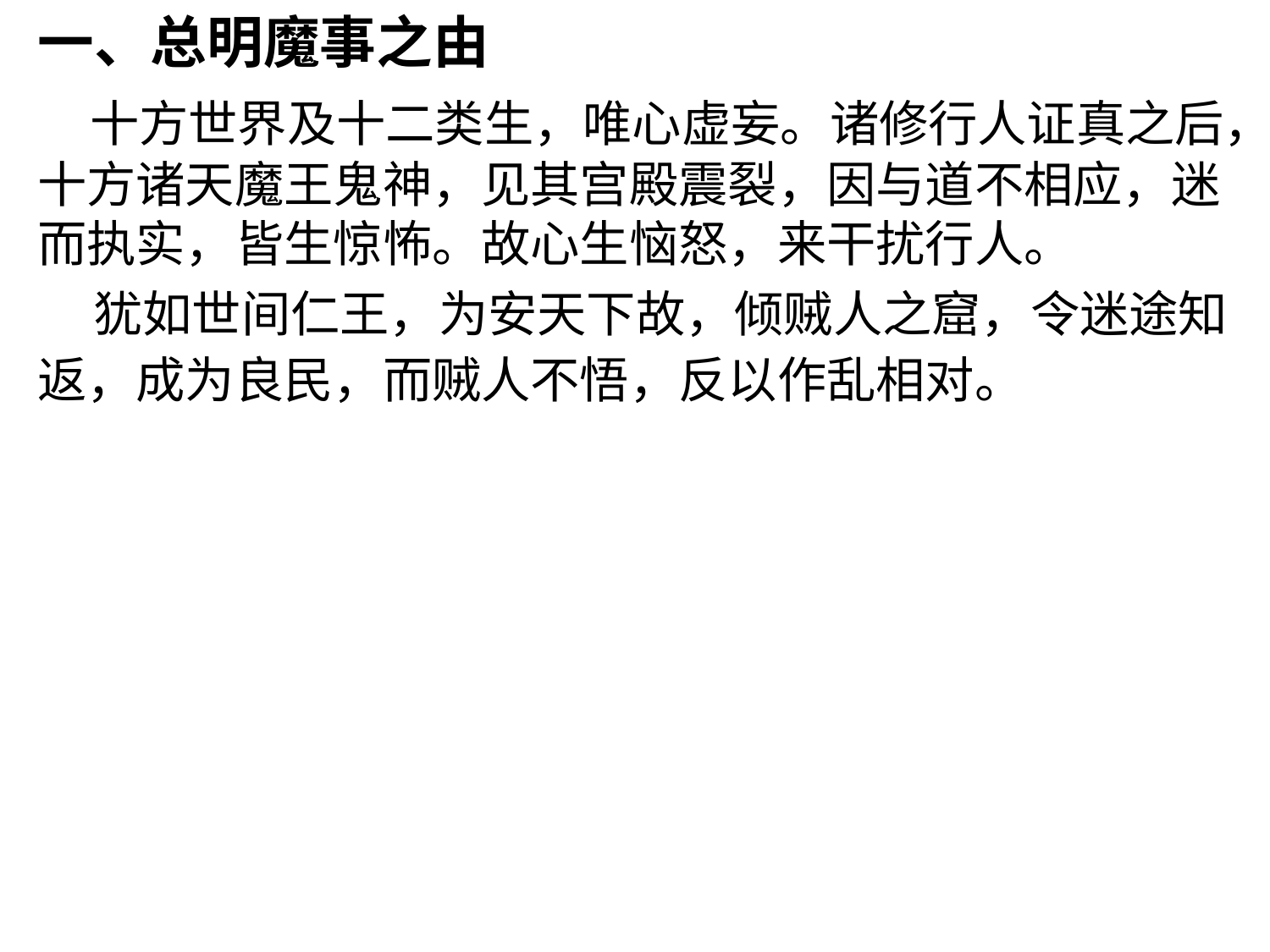

一、总明魔事之由
   十方世界及十二类生，唯心虚妄。诸修行人证真之后，十方诸天魔王鬼神，见其宫殿震裂，因与道不相应，迷而执实，皆生惊怖。故心生恼怒，来干扰行人。
    犹如世间仁王，为安天下故，倾贼人之窟，令迷途知返，成为良民，而贼人不悟，反以作乱相对。